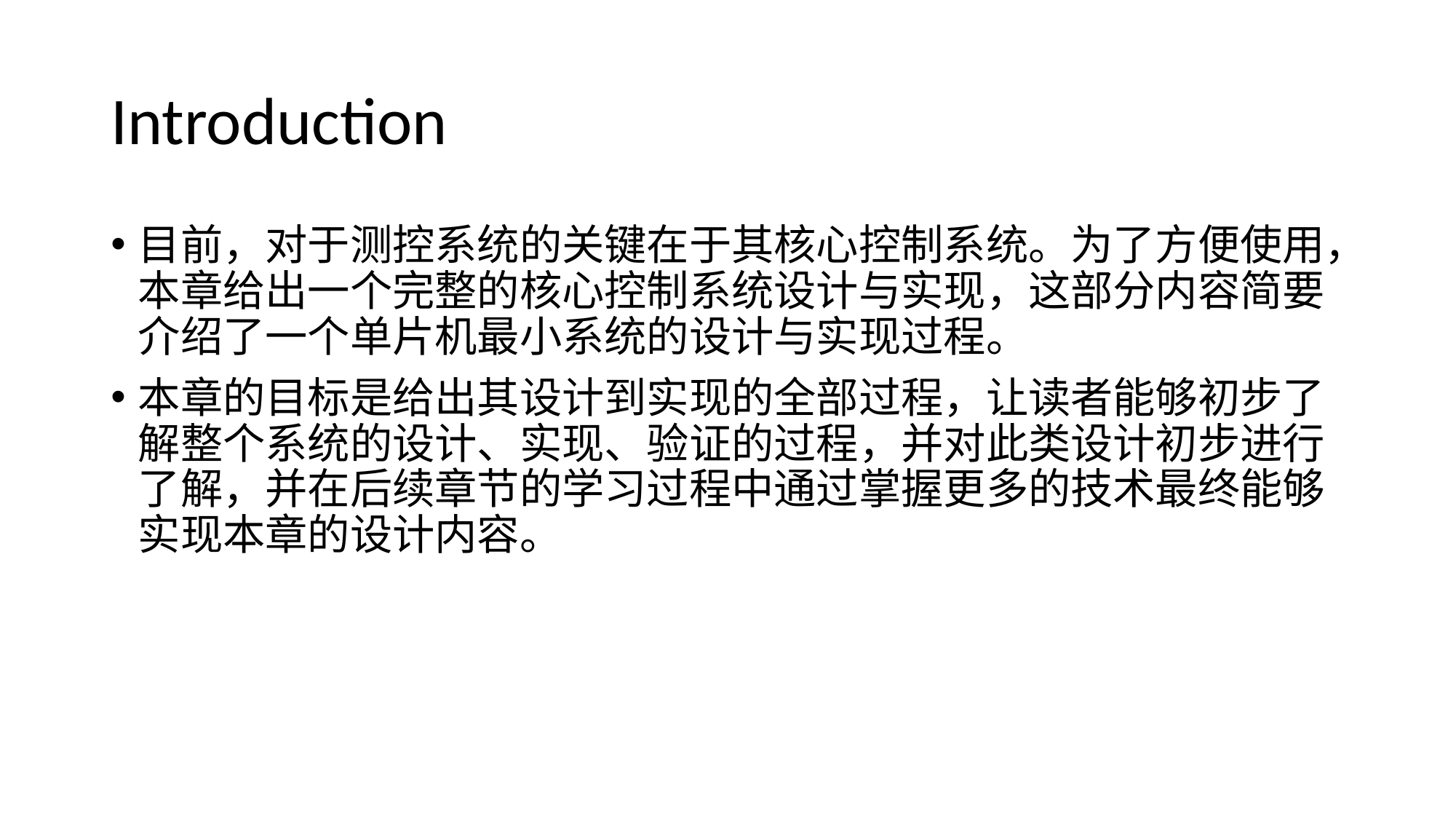

# Introduction
目前，对于测控系统的关键在于其核心控制系统。为了方便使用，本章给出一个完整的核心控制系统设计与实现，这部分内容简要介绍了一个单片机最小系统的设计与实现过程。
本章的目标是给出其设计到实现的全部过程，让读者能够初步了解整个系统的设计、实现、验证的过程，并对此类设计初步进行了解，并在后续章节的学习过程中通过掌握更多的技术最终能够实现本章的设计内容。